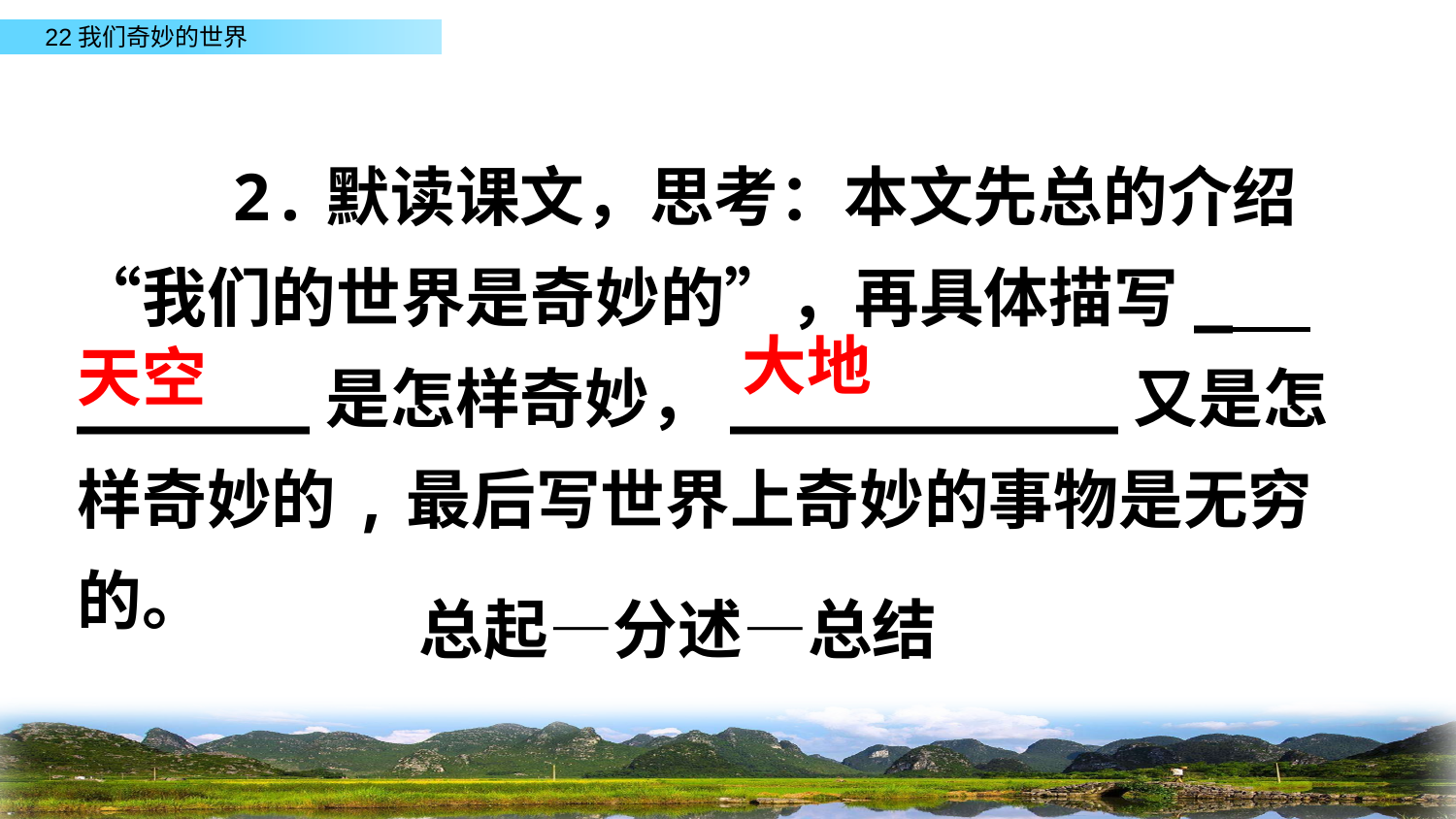

2.默读课文，思考：本文先总的介绍“我们的世界是奇妙的”，再具体描写_   ______是怎样奇妙，__________又是怎样奇妙的,最后写世界上奇妙的事物是无穷的。
大地
天空
总起—分述—总结